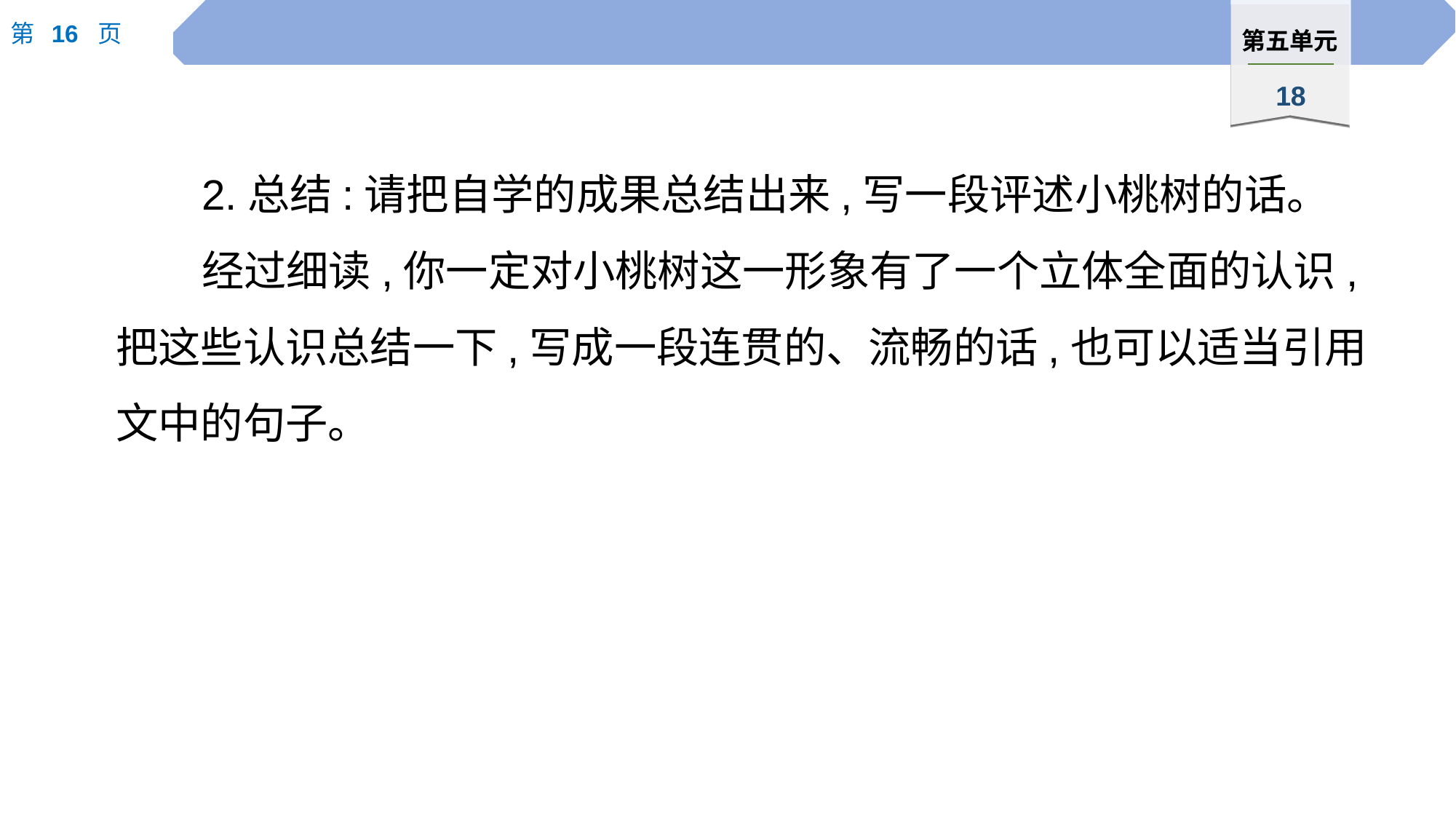

2.总结:请把自学的成果总结出来,写一段评述小桃树的话。
经过细读,你一定对小桃树这一形象有了一个立体全面的认识,把这些认识总结一下,写成一段连贯的、流畅的话,也可以适当引用文中的句子。